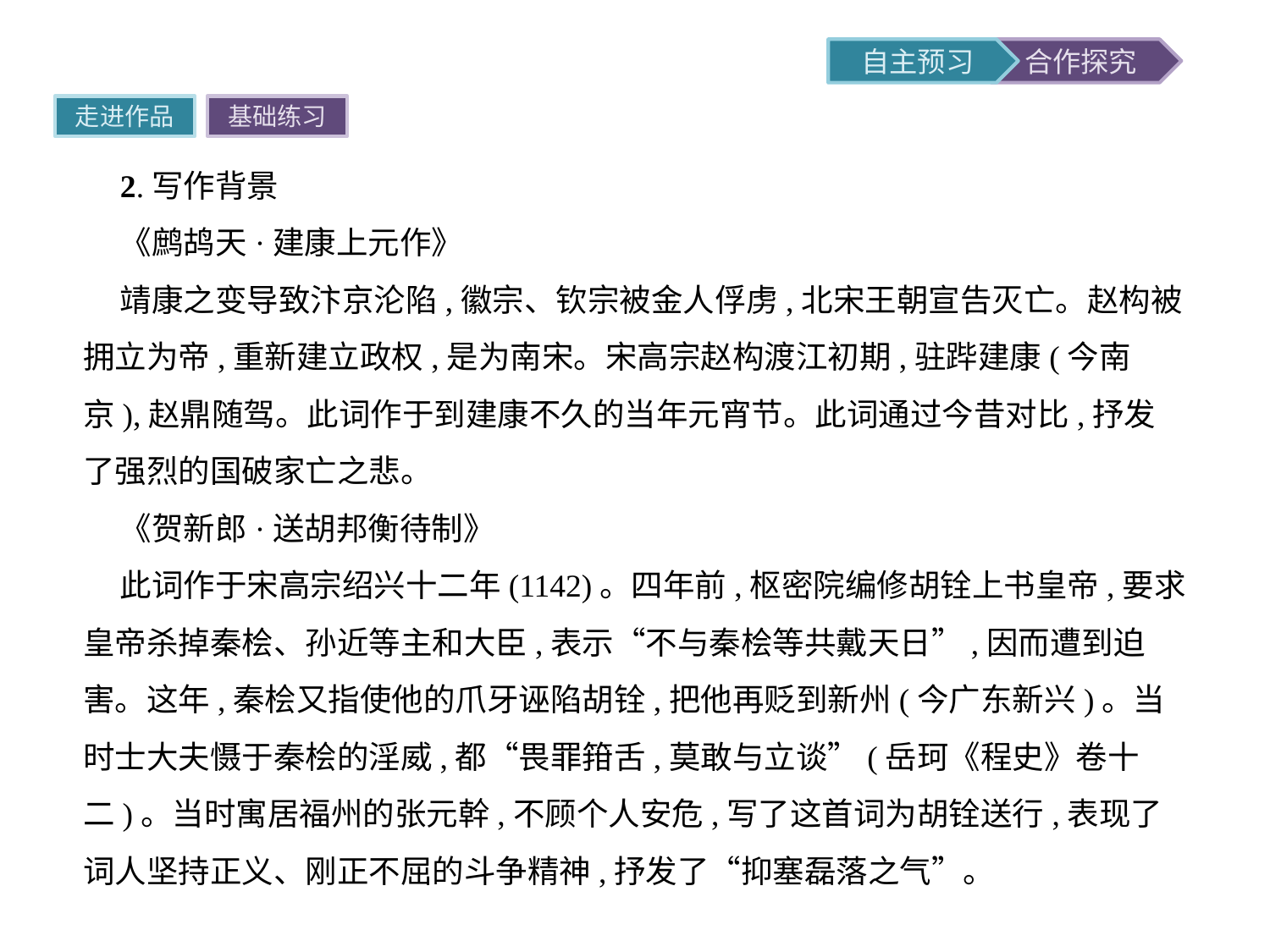

走进作品
基础练习
2.写作背景
《鹧鸪天·建康上元作》
靖康之变导致汴京沦陷,徽宗、钦宗被金人俘虏,北宋王朝宣告灭亡。赵构被拥立为帝,重新建立政权,是为南宋。宋高宗赵构渡江初期,驻跸建康(今南京),赵鼎随驾。此词作于到建康不久的当年元宵节。此词通过今昔对比,抒发了强烈的国破家亡之悲。
《贺新郎·送胡邦衡待制》
此词作于宋高宗绍兴十二年(1142)。四年前,枢密院编修胡铨上书皇帝,要求皇帝杀掉秦桧、孙近等主和大臣,表示“不与秦桧等共戴天日”,因而遭到迫害。这年,秦桧又指使他的爪牙诬陷胡铨,把他再贬到新州(今广东新兴)。当时士大夫慑于秦桧的淫威,都“畏罪箝舌,莫敢与立谈”(岳珂《程史》卷十二)。当时寓居福州的张元幹,不顾个人安危,写了这首词为胡铨送行,表现了词人坚持正义、刚正不屈的斗争精神,抒发了“抑塞磊落之气”。